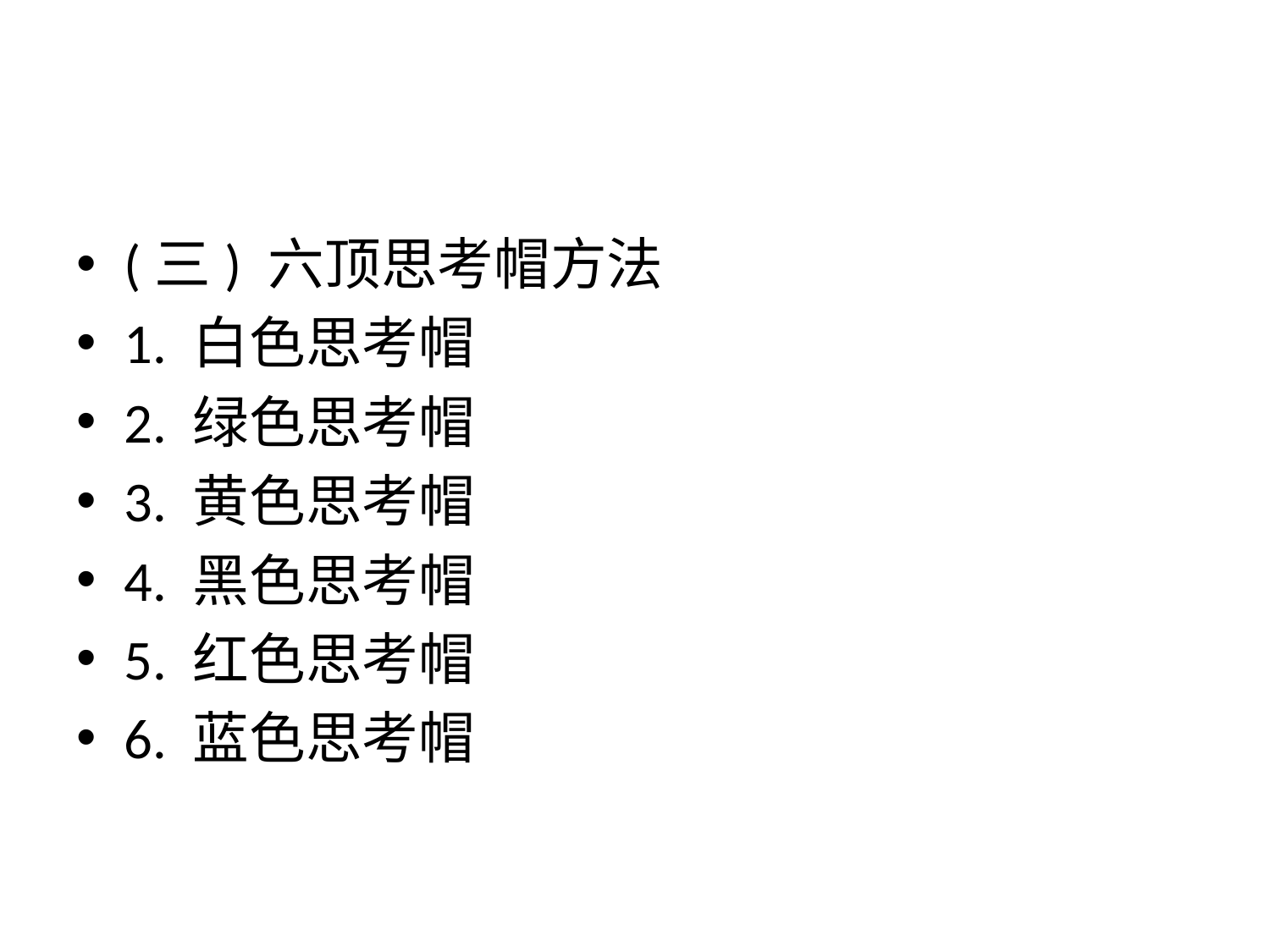

#
(三) 六顶思考帽方法
1. 白色思考帽
2. 绿色思考帽
3. 黄色思考帽
4. 黑色思考帽
5. 红色思考帽
6. 蓝色思考帽